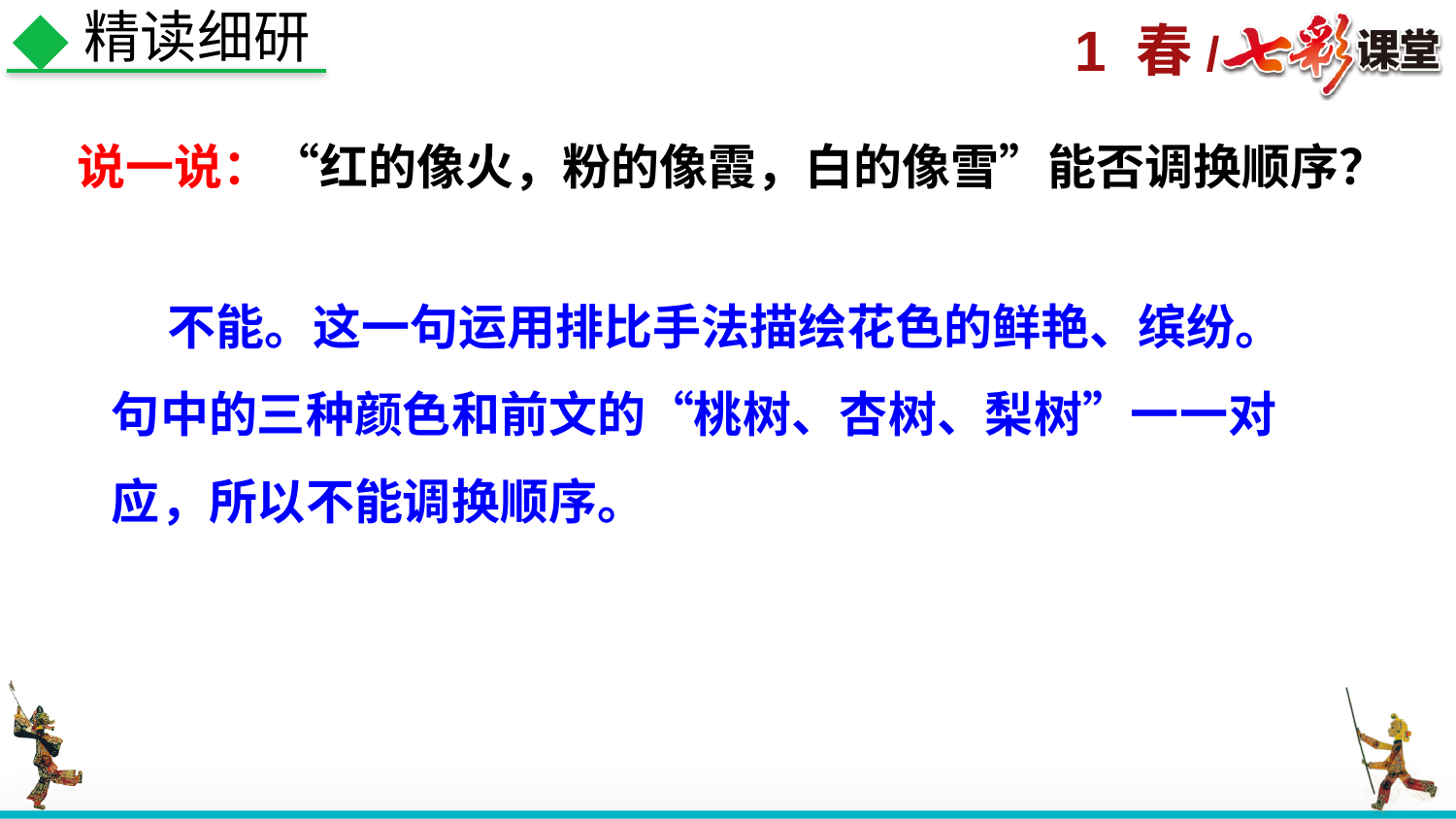

精读细研

说一说：“红的像火，粉的像霞，白的像雪”能否调换顺序？
    不能。这一句运用排比手法描绘花色的鲜艳、缤纷。句中的三种颜色和前文的“桃树、杏树、梨树”一一对应，所以不能调换顺序。